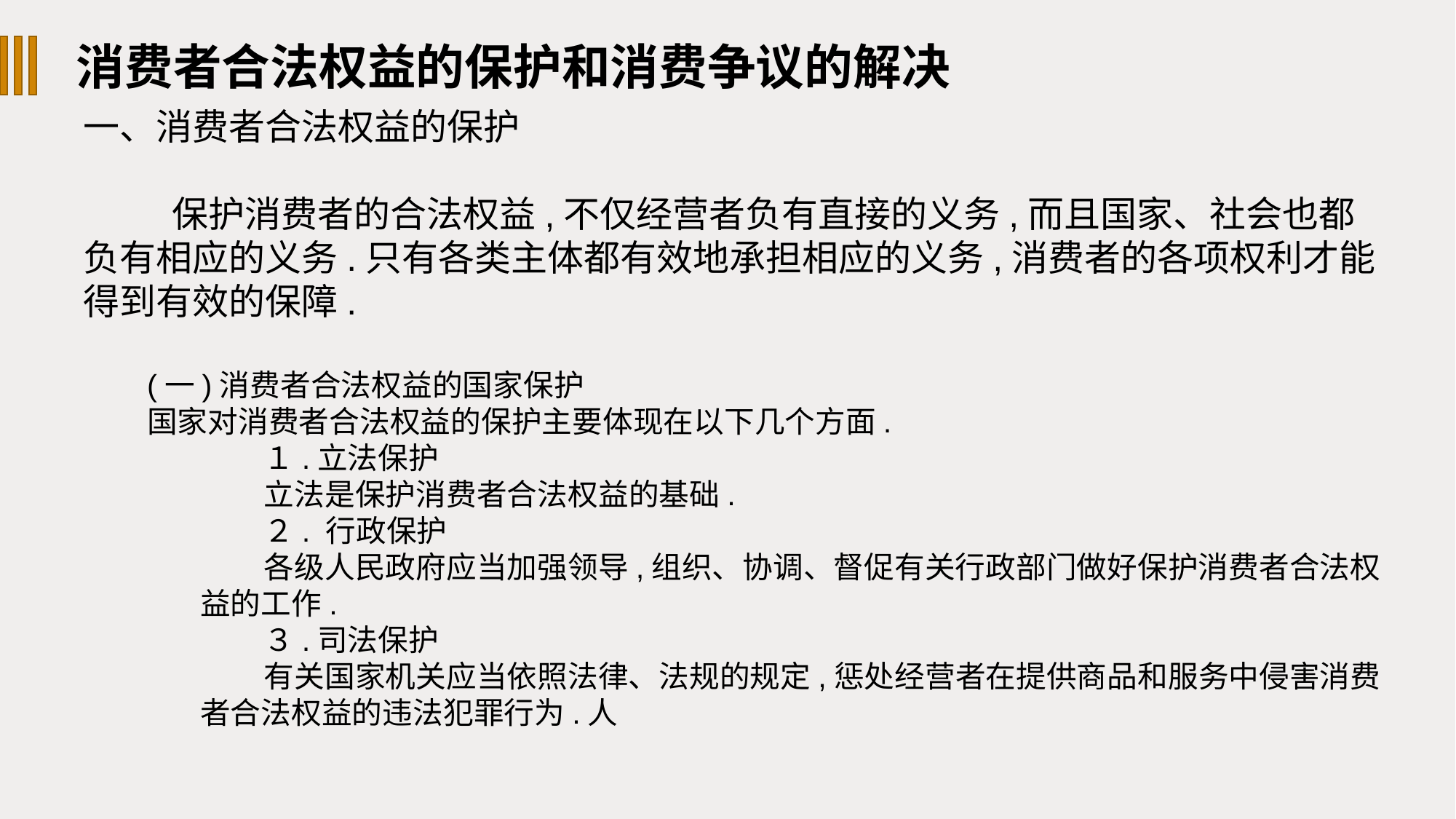

消费者合法权益的保护和消费争议的解决

一、消费者合法权益的保护

  保护消费者的合法权益,不仅经营者负有直接的义务,而且国家、社会也都负有相应的义务.只有各类主体都有效地承担相应的义务,消费者的各项权利才能得到有效的保障.

(一)消费者合法权益的国家保护
国家对消费者合法权益的保护主要体现在以下几个方面.
１.立法保护
立法是保护消费者合法权益的基础.
２. 行政保护
各级人民政府应当加强领导,组织、协调、督促有关行政部门做好保护消费者合法权益的工作.
３.司法保护
有关国家机关应当依照法律、法规的规定,惩处经营者在提供商品和服务中侵害消费者合法权益的违法犯罪行为.人